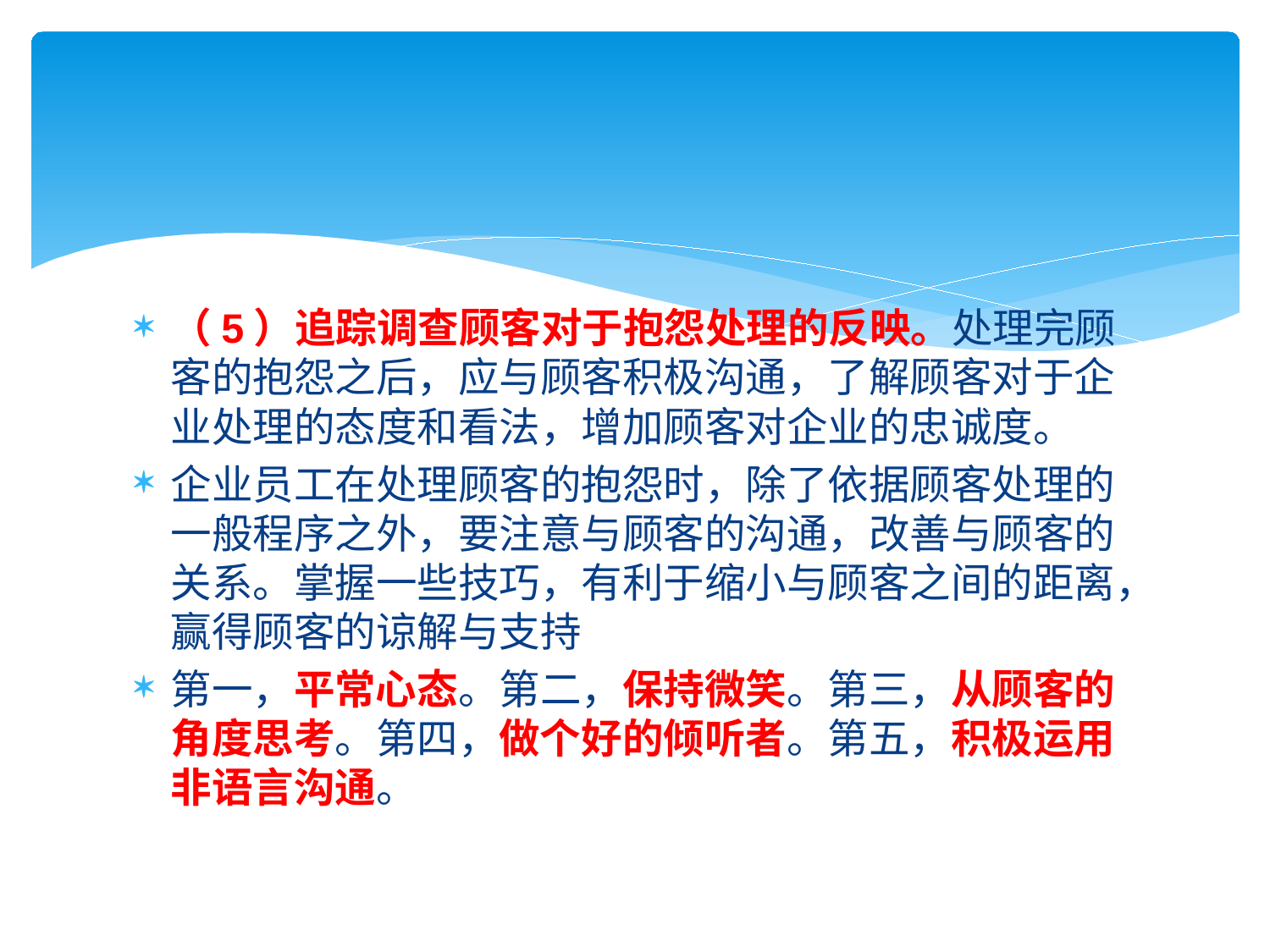

（5）追踪调查顾客对于抱怨处理的反映。处理完顾客的抱怨之后，应与顾客积极沟通，了解顾客对于企业处理的态度和看法，增加顾客对企业的忠诚度。
企业员工在处理顾客的抱怨时，除了依据顾客处理的一般程序之外，要注意与顾客的沟通，改善与顾客的关系。掌握一些技巧，有利于缩小与顾客之间的距离，赢得顾客的谅解与支持
第一，平常心态。第二，保持微笑。第三，从顾客的角度思考。第四，做个好的倾听者。第五，积极运用非语言沟通。